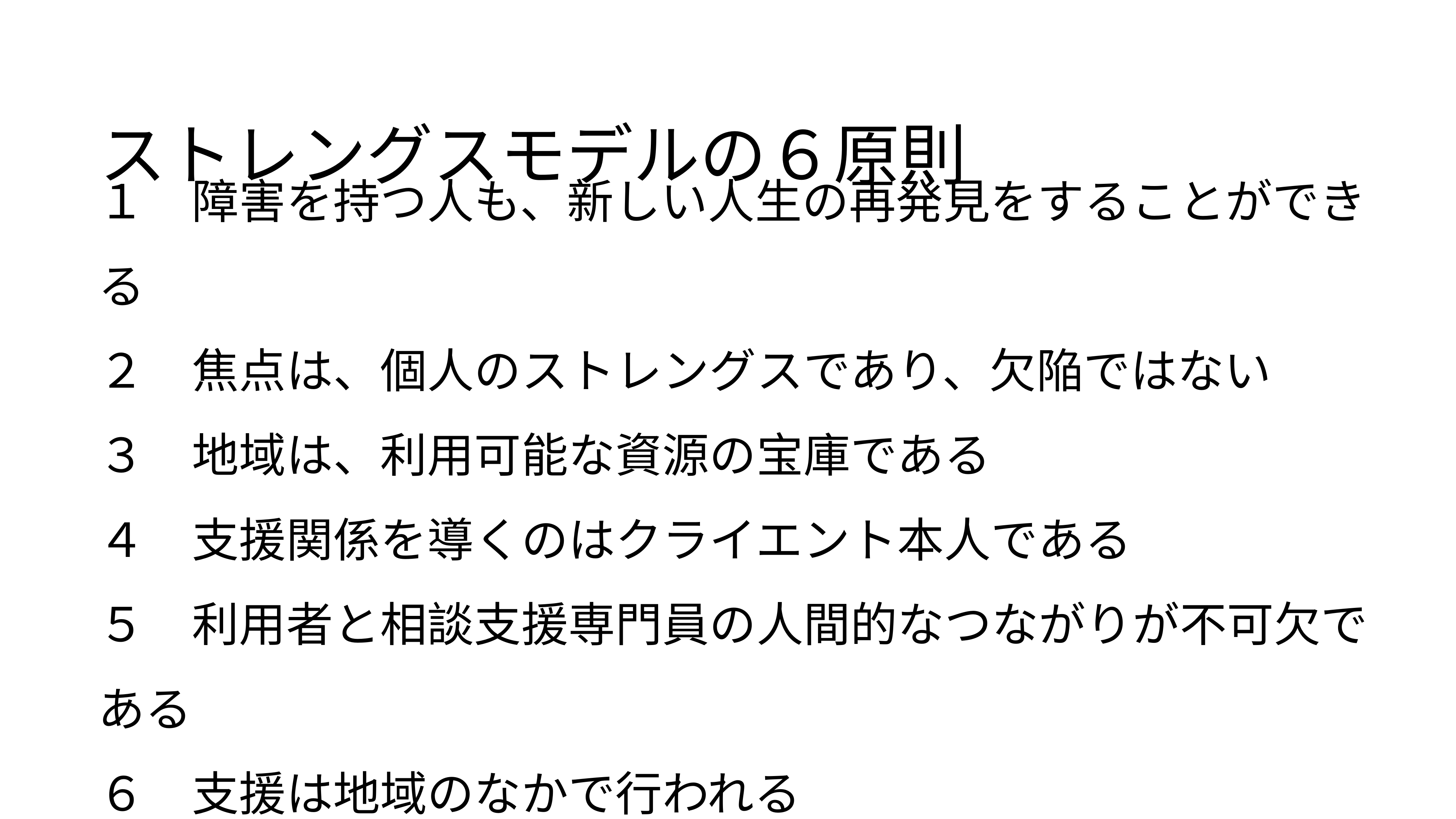

ストレングスモデルの６原則
１　障害を持つ人も、新しい人生の再発見をすることができる
２　焦点は、個人のストレングスであり、欠陥ではない
３　地域は、利用可能な資源の宝庫である
４　支援関係を導くのはクライエント本人である
５　利用者と相談支援専門員の人間的なつながりが不可欠である
６　支援は地域のなかで行われる